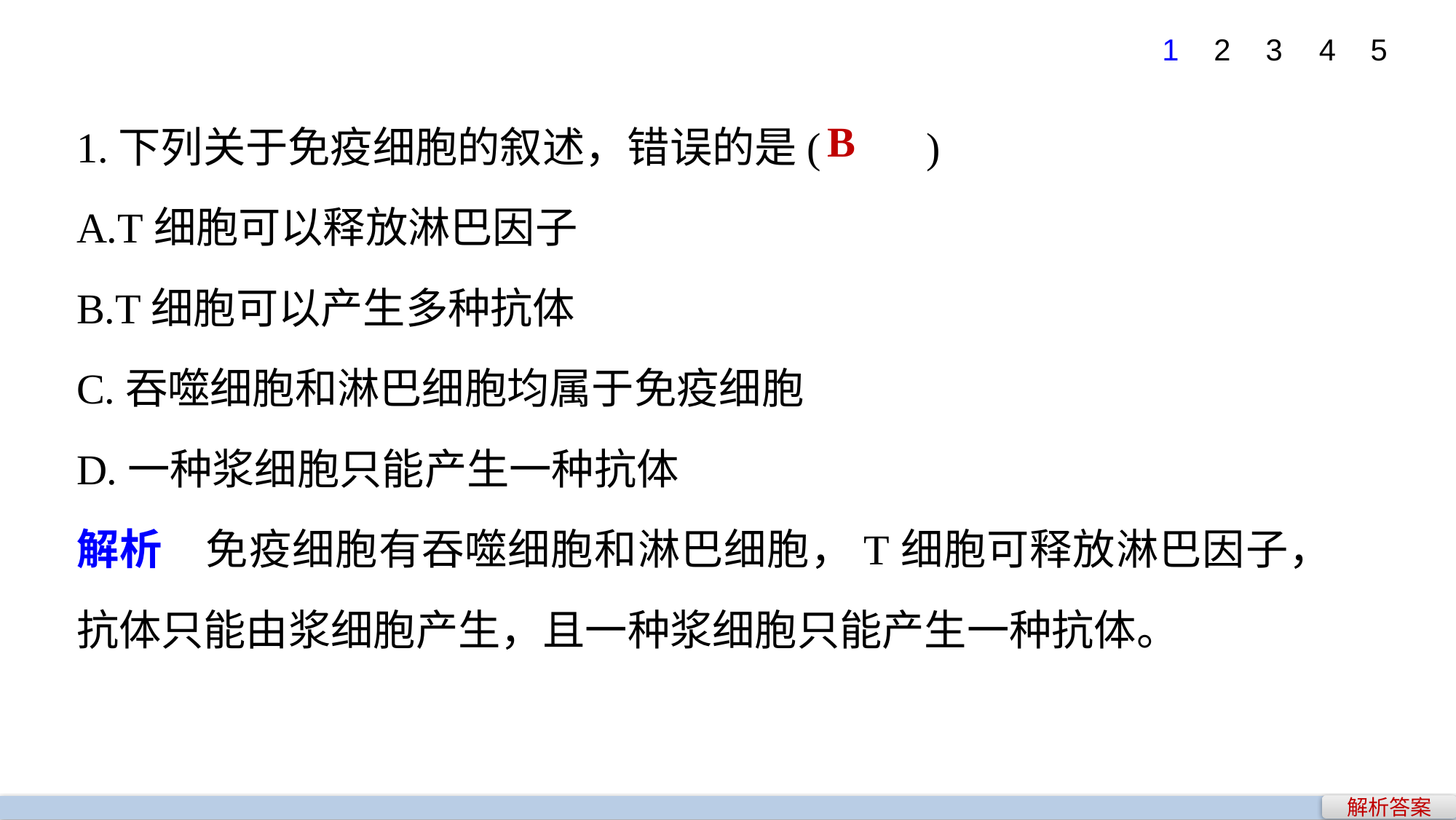

1
2
3
4
5
1.下列关于免疫细胞的叙述，错误的是(　　)
A.T细胞可以释放淋巴因子
B.T细胞可以产生多种抗体
C.吞噬细胞和淋巴细胞均属于免疫细胞
D.一种浆细胞只能产生一种抗体
解析　免疫细胞有吞噬细胞和淋巴细胞，T细胞可释放淋巴因子，抗体只能由浆细胞产生，且一种浆细胞只能产生一种抗体。
B
解析答案